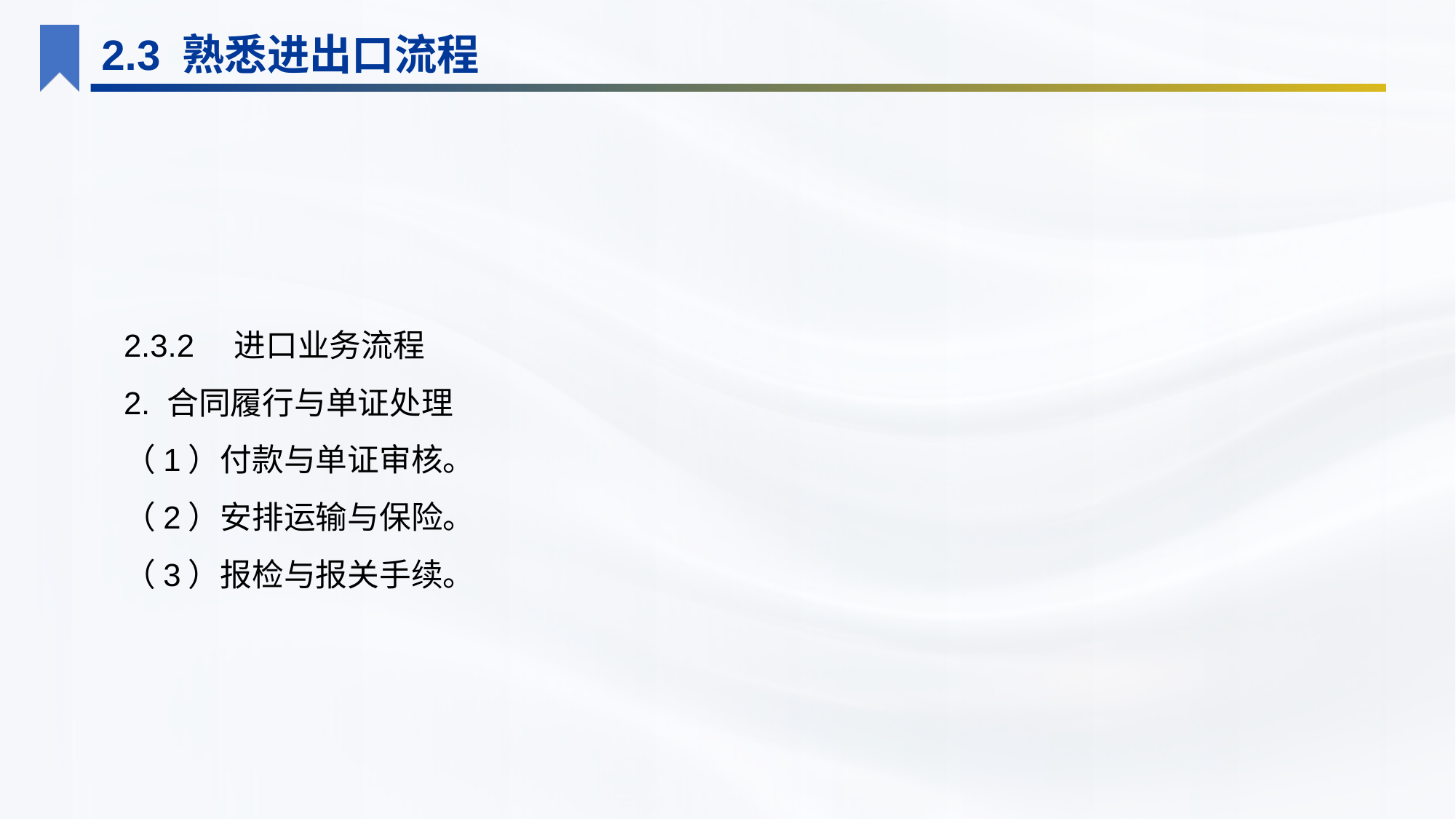

2.3 熟悉进出口流程
2.3.2　进口业务流程
2. 合同履行与单证处理
（1）付款与单证审核。
（2）安排运输与保险。
（3）报检与报关手续。